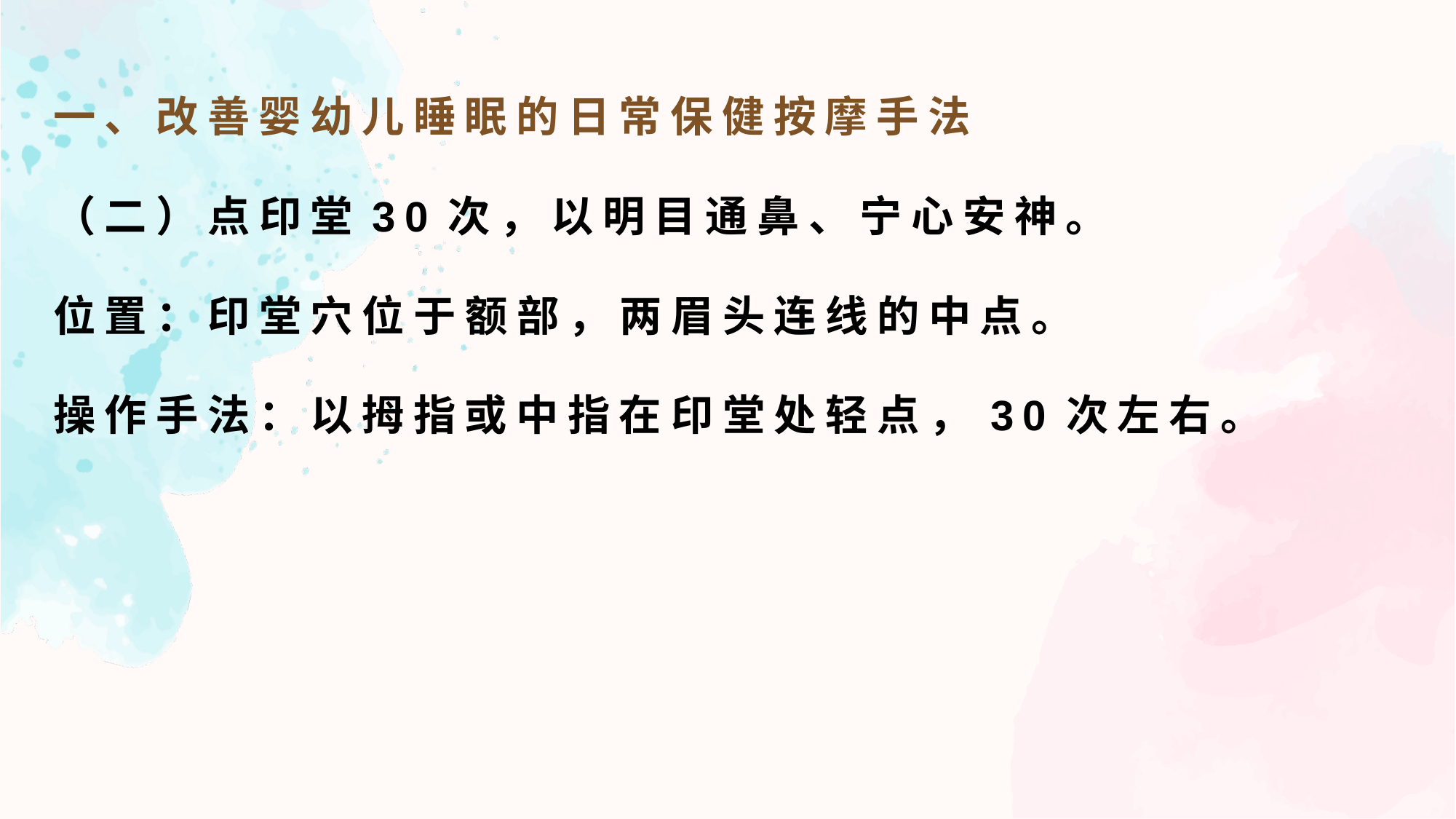

一、改善婴幼儿睡眠的日常保健按摩手法

（二）点印堂30次，以明目通鼻、宁心安神。

位置：印堂穴位于额部，两眉头连线的中点。

操作手法：以拇指或中指在印堂处轻点，30次左右。